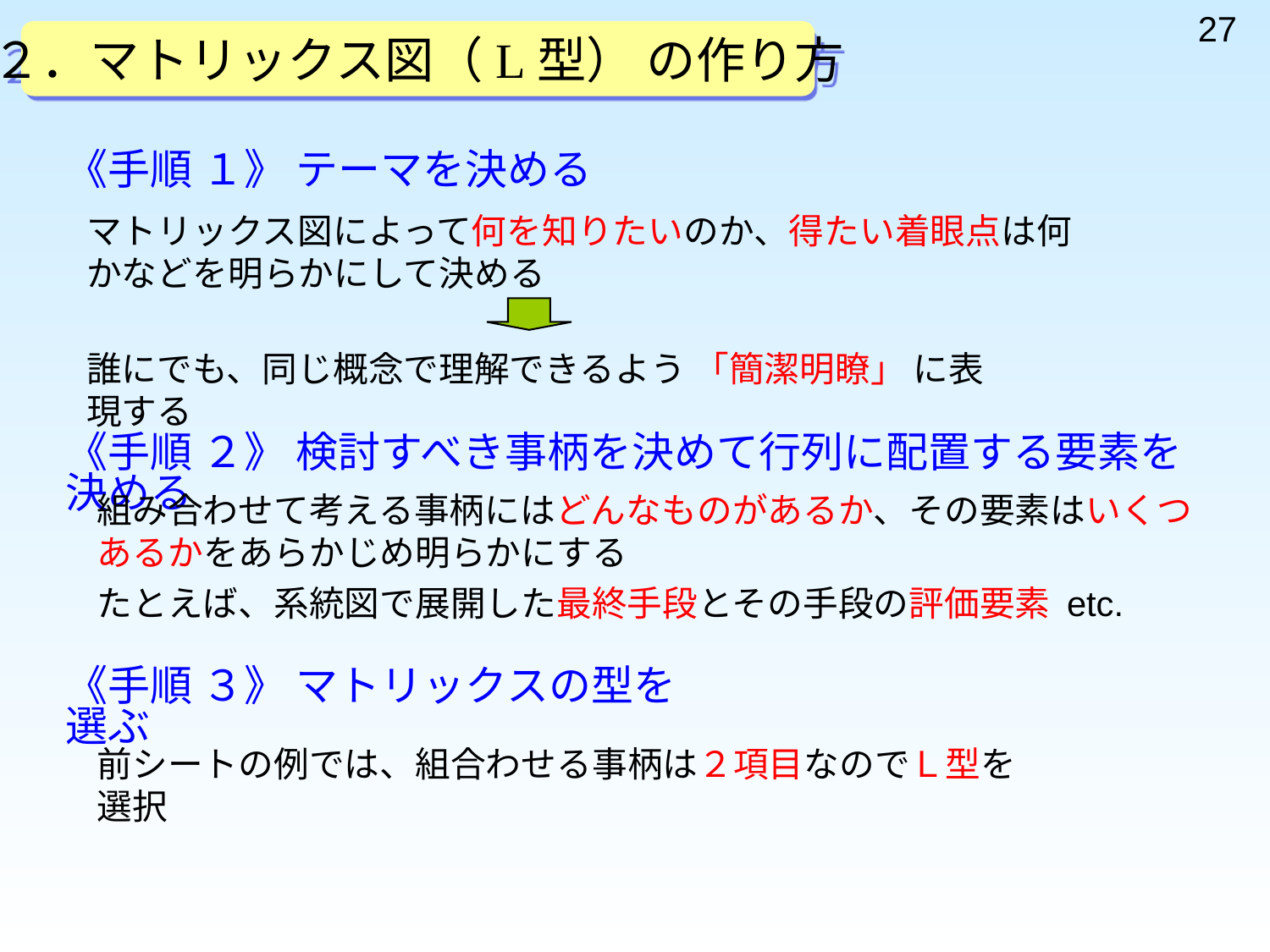

27
２．マトリックス図（L型） の作り方
《手順 １》 テーマを決める
マトリックス図によって何を知りたいのか、得たい着眼点は何かなどを明らかにして決める

誰にでも、同じ概念で理解できるよう 「簡潔明瞭」 に表現する
《手順 ２》 検討すべき事柄を決めて行列に配置する要素を決める
組み合わせて考える事柄にはどんなものがあるか、その要素はいくつあるかをあらかじめ明らかにする
たとえば、系統図で展開した最終手段とその手段の評価要素 etc.
《手順 ３》 マトリックスの型を選ぶ
前シートの例では、組合わせる事柄は２項目なのでＬ型を選択